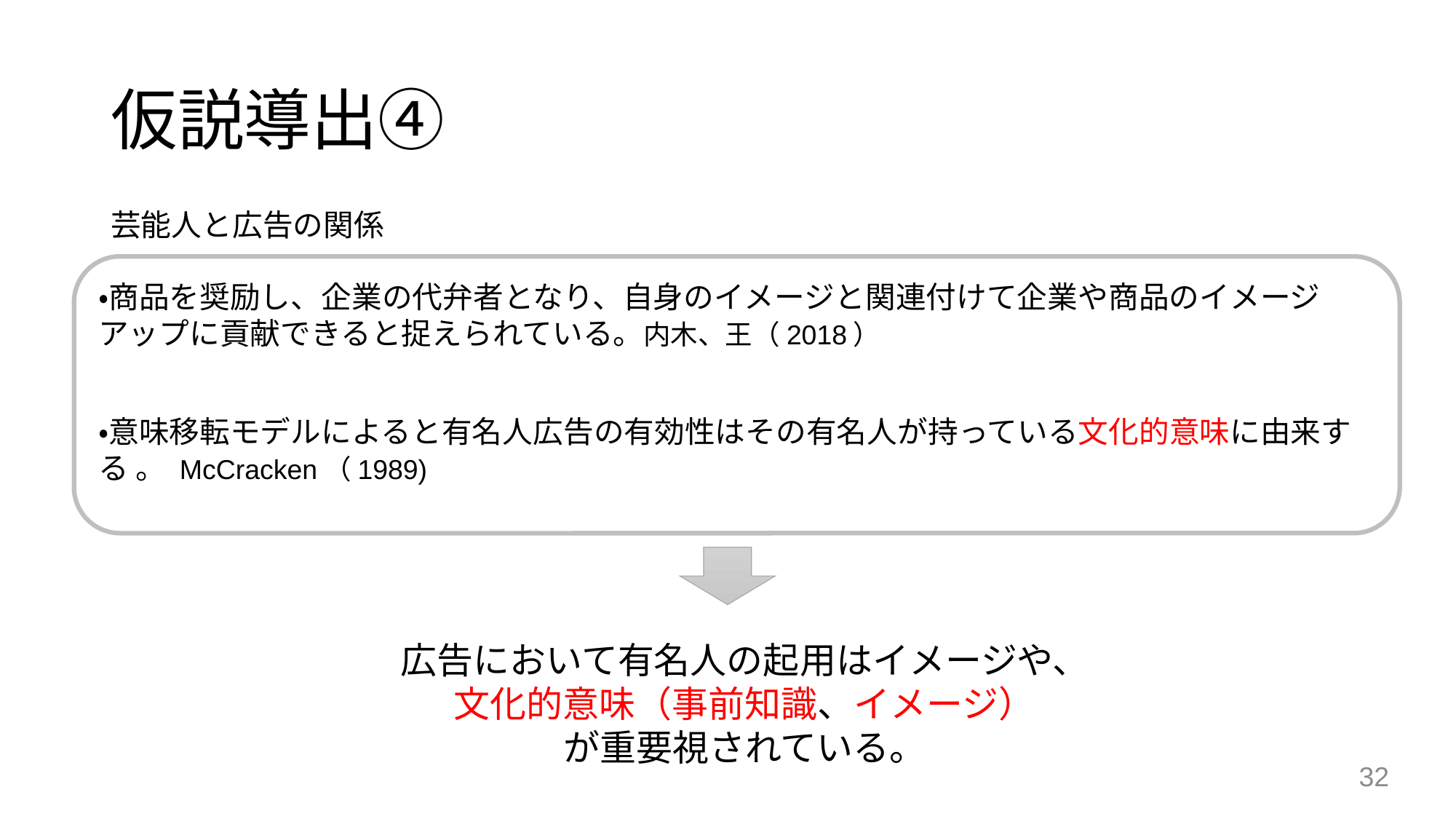

# 仮説導出④
芸能人と広告の関係
・商品を奨励し、企業の代弁者となり、自身のイメージと関連付けて企業や商品のイメージアップに貢献できると捉えられている。内木、王（2018）

・意味移転モデルによると有名人広告の有効性はその有名人が持っている文化的意味に由来する 。 McCracken（1989)

広告において有名人の起用はイメージや、
文化的意味（事前知識、イメージ）
が重要視されている。
32